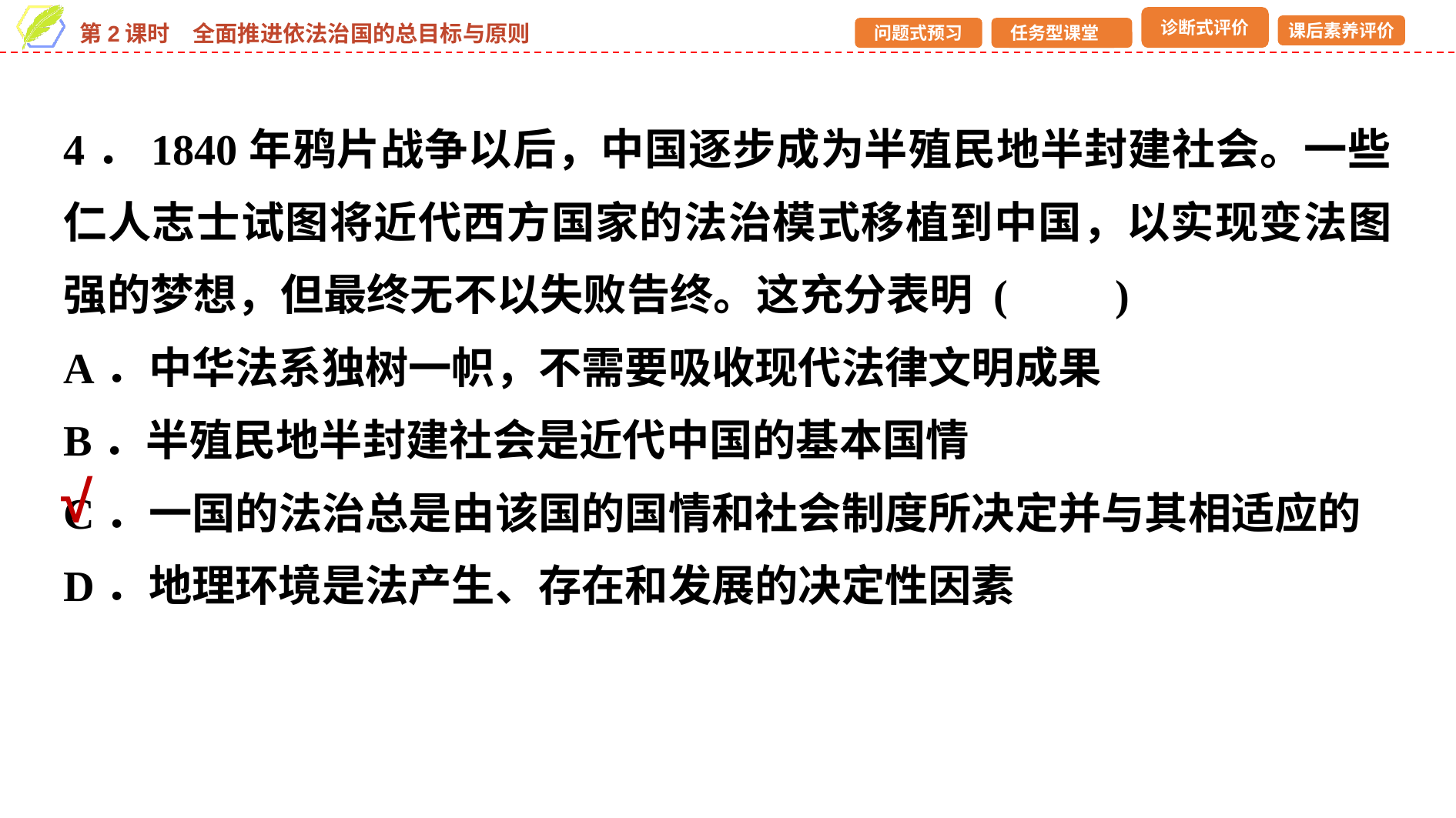

4．1840年鸦片战争以后，中国逐步成为半殖民地半封建社会。一些仁人志士试图将近代西方国家的法治模式移植到中国，以实现变法图强的梦想，但最终无不以失败告终。这充分表明 (　　)
A．中华法系独树一帜，不需要吸收现代法律文明成果
B．半殖民地半封建社会是近代中国的基本国情
C．一国的法治总是由该国的国情和社会制度所决定并与其相适应的
D．地理环境是法产生、存在和发展的决定性因素
√